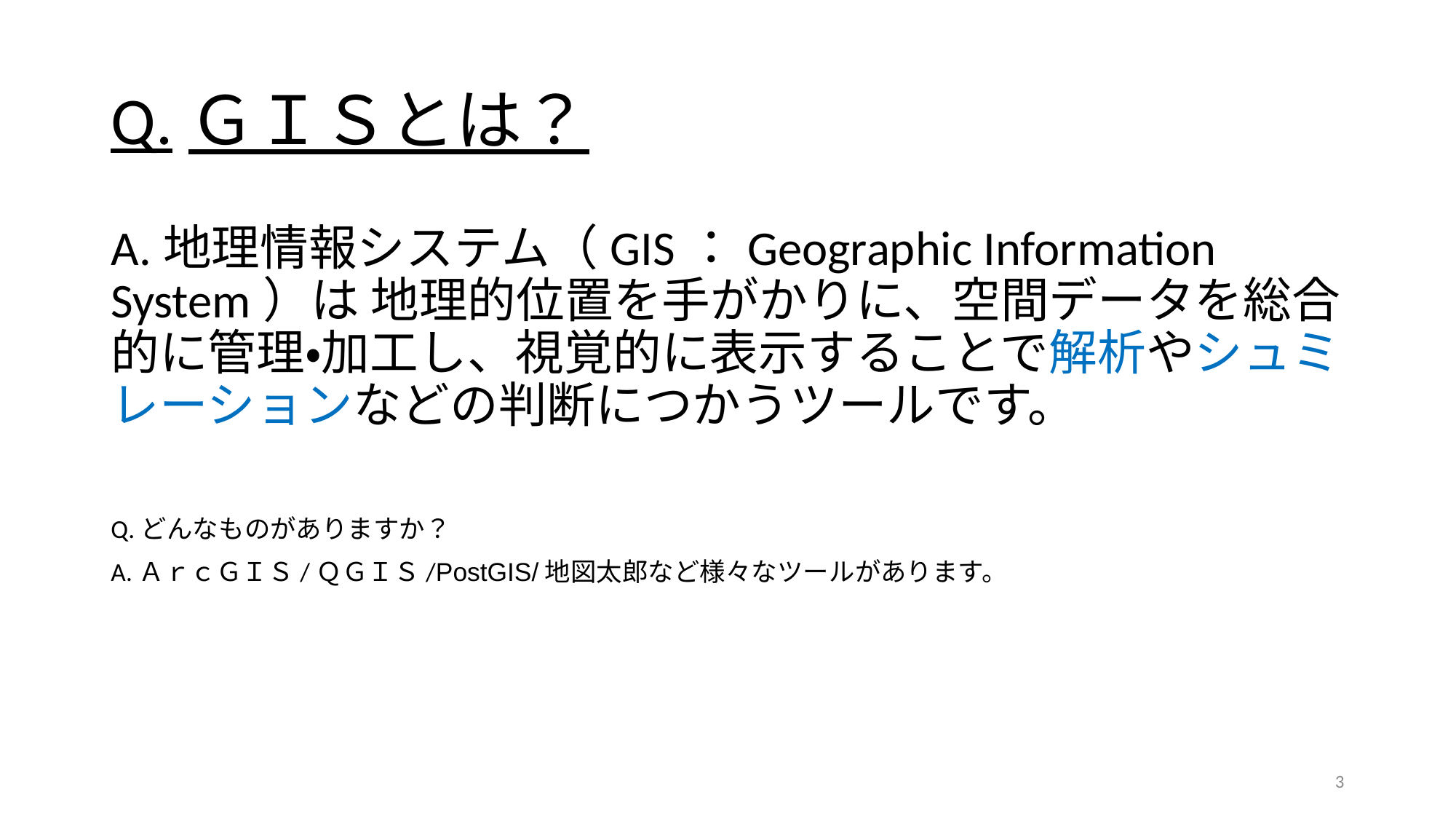

# Q.ＧＩＳとは？
A.地理情報システム（GIS：Geographic Information System）は 地理的位置を手がかりに、空間データを総合的に管理・加工し、視覚的に表示することで解析やシュミレーションなどの判断につかうツールです。

Q.どんなものがありますか？
A.ＡｒｃＧＩＳ/ＱＧＩＳ/PostGIS/地図太郎など様々なツールがあります。
3